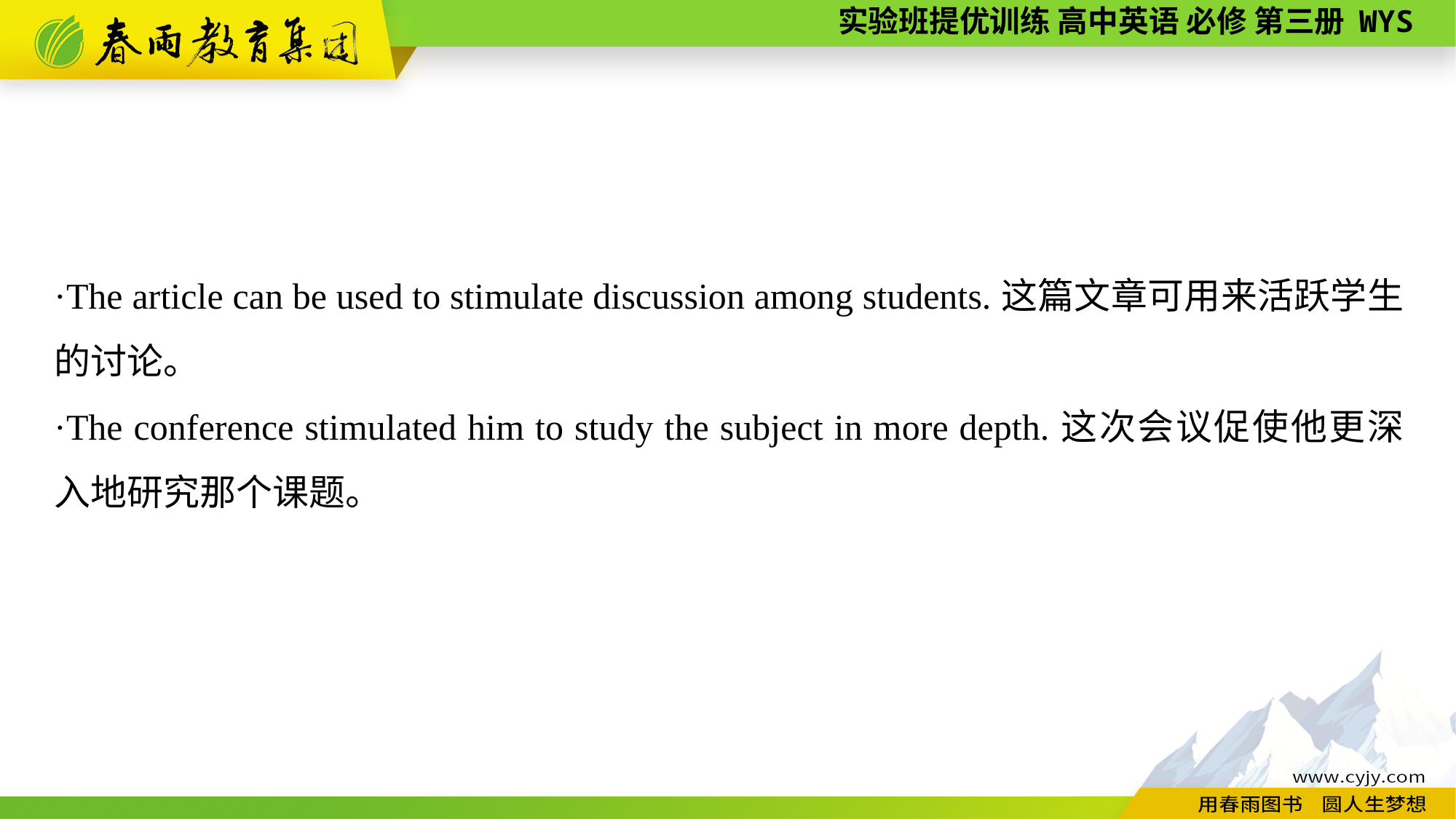

·The article can be used to stimulate discussion among students.这篇文章可用来活跃学生的讨论。
·The conference stimulated him to study the subject in more depth.这次会议促使他更深入地研究那个课题。